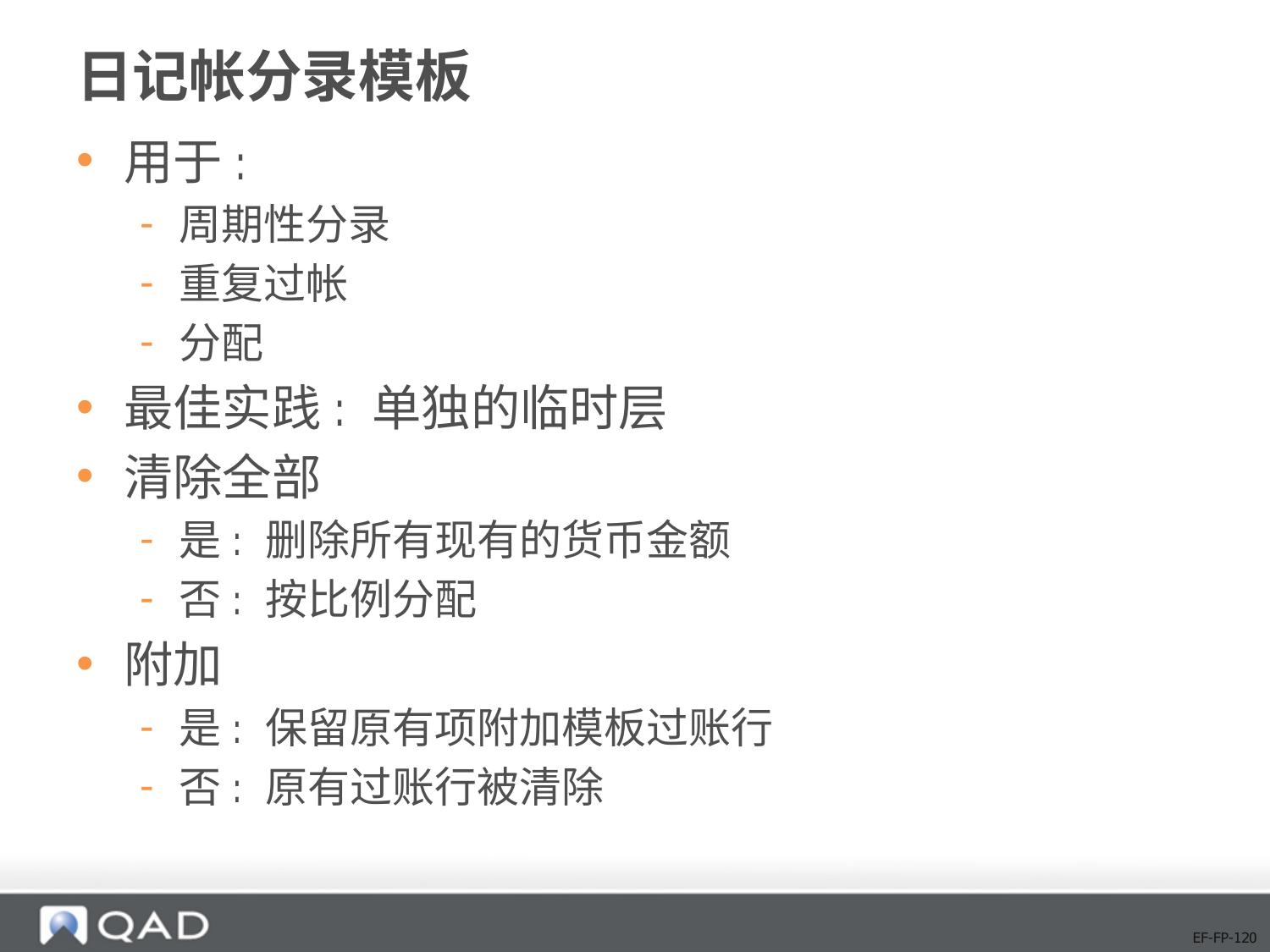

# 日记帐分录模板
用于:
周期性分录
重复过帐
分配
最佳实践: 单独的临时层
清除全部
是: 删除所有现有的货币金额
否: 按比例分配
附加
是: 保留原有项附加模板过账行
否: 原有过账行被清除
EF-FP-120